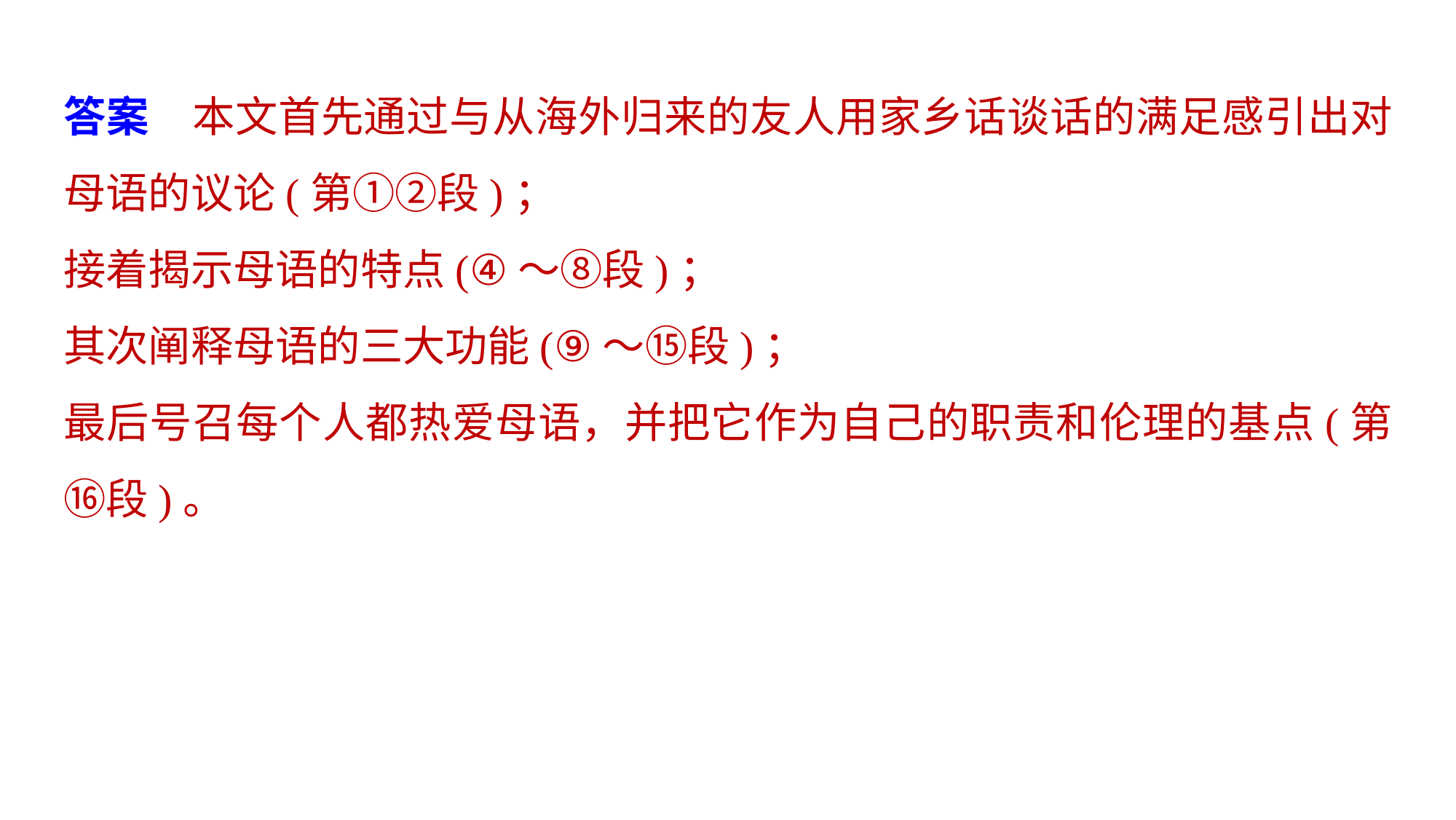

答案　本文首先通过与从海外归来的友人用家乡话谈话的满足感引出对母语的议论(第①②段)；
接着揭示母语的特点(④～⑧段)；
其次阐释母语的三大功能(⑨～⑮段)；
最后号召每个人都热爱母语，并把它作为自己的职责和伦理的基点(第⑯段)。